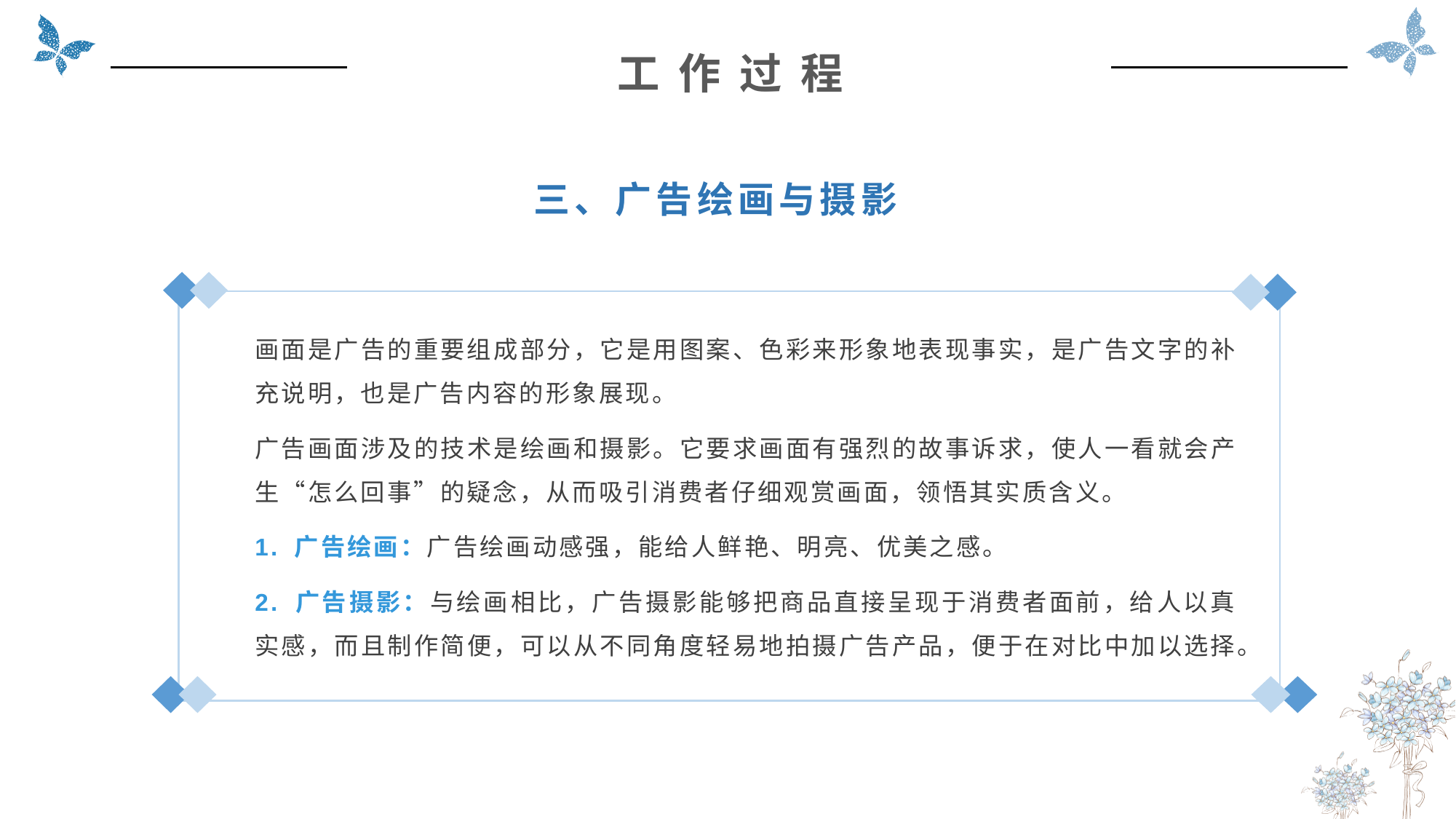

工 作 过 程
三、广告绘画与摄影

画面是广告的重要组成部分，它是用图案、色彩来形象地表现事实，是广告文字的补充说明，也是广告内容的形象展现。
广告画面涉及的技术是绘画和摄影。它要求画面有强烈的故事诉求，使人一看就会产生“怎么回事”的疑念，从而吸引消费者仔细观赏画面，领悟其实质含义。
1. 广告绘画：广告绘画动感强，能给人鲜艳、明亮、优美之感。
2. 广告摄影：与绘画相比，广告摄影能够把商品直接呈现于消费者面前，给人以真实感，而且制作简便，可以从不同角度轻易地拍摄广告产品，便于在对比中加以选择。